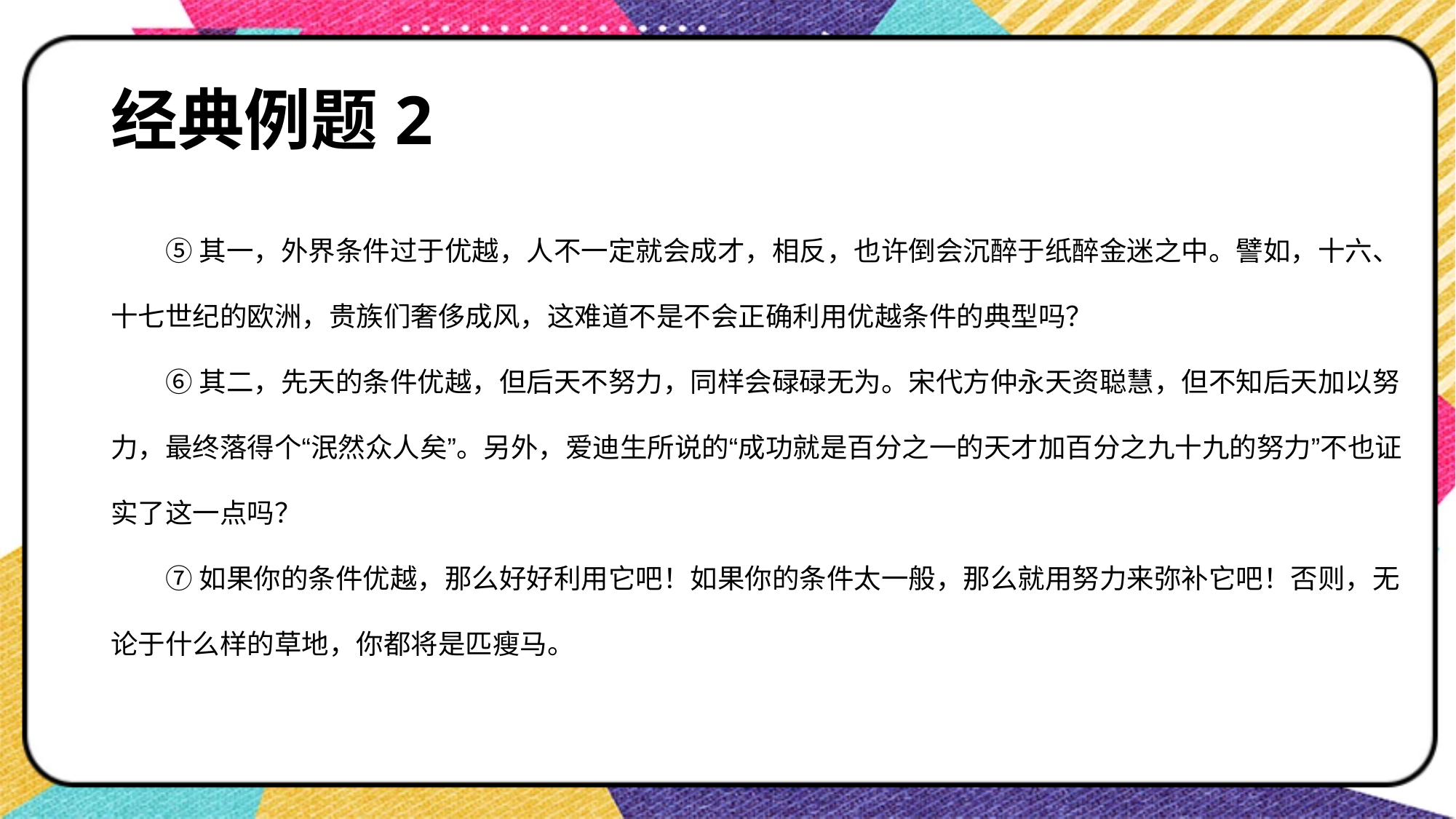

# 经典例题2

⑤其一，外界条件过于优越，人不一定就会成才，相反，也许倒会沉醉于纸醉金迷之中。譬如，十六、十七世纪的欧洲，贵族们奢侈成风，这难道不是不会正确利用优越条件的典型吗？
⑥其二，先天的条件优越，但后天不努力，同样会碌碌无为。宋代方仲永天资聪慧，但不知后天加以努力，最终落得个“泯然众人矣”。另外，爱迪生所说的“成功就是百分之一的天才加百分之九十九的努力”不也证实了这一点吗？
⑦如果你的条件优越，那么好好利用它吧！如果你的条件太一般，那么就用努力来弥补它吧！否则，无论于什么样的草地，你都将是匹瘦马。